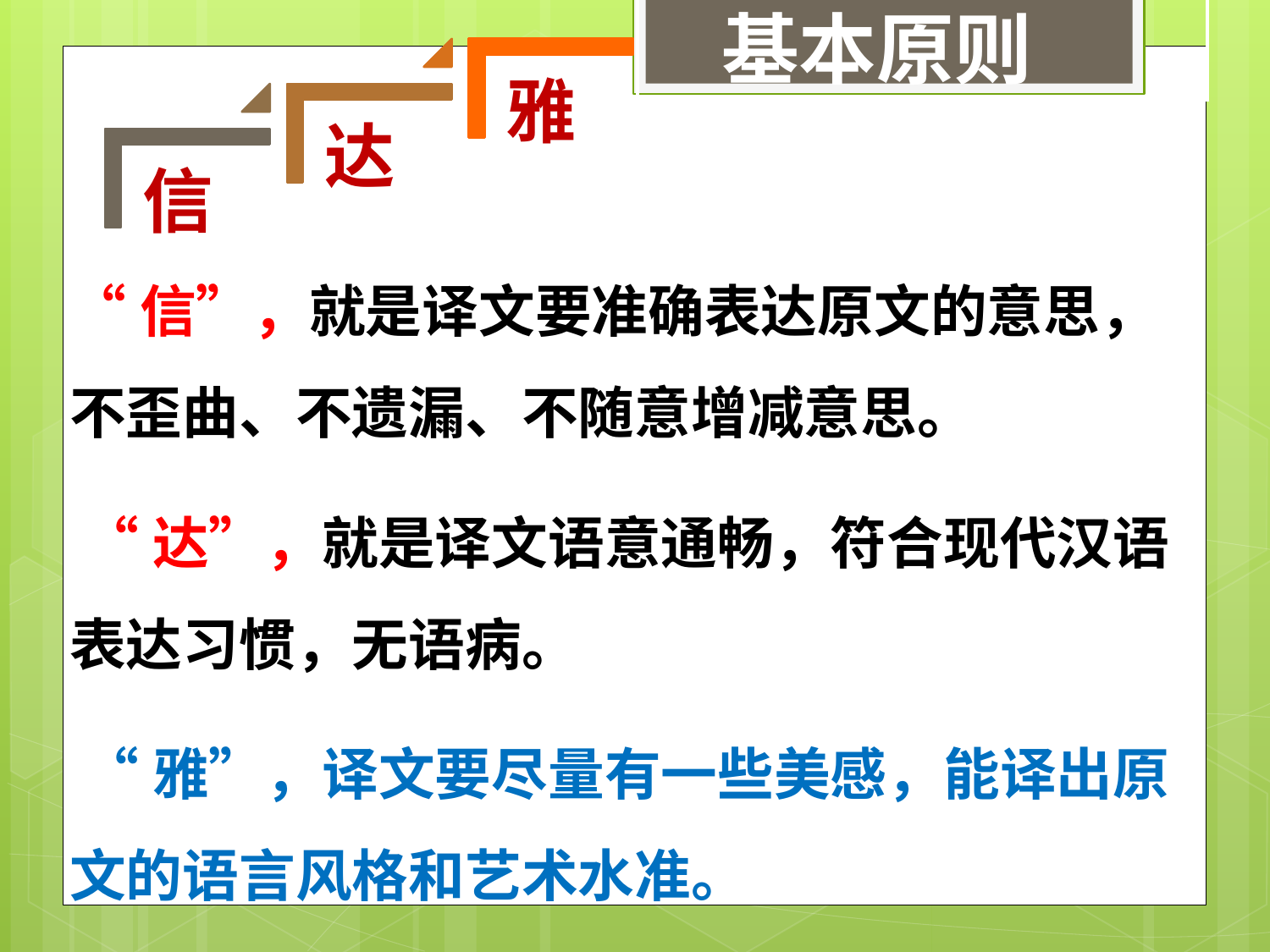

基本原则
信
达
雅

“信”，就是译文要准确表达原文的意思，不歪曲、不遗漏、不随意增减意思。
 “达”，就是译文语意通畅，符合现代汉语表达习惯，无语病。
 “雅”，译文要尽量有一些美感，能译出原文的语言风格和艺术水准。